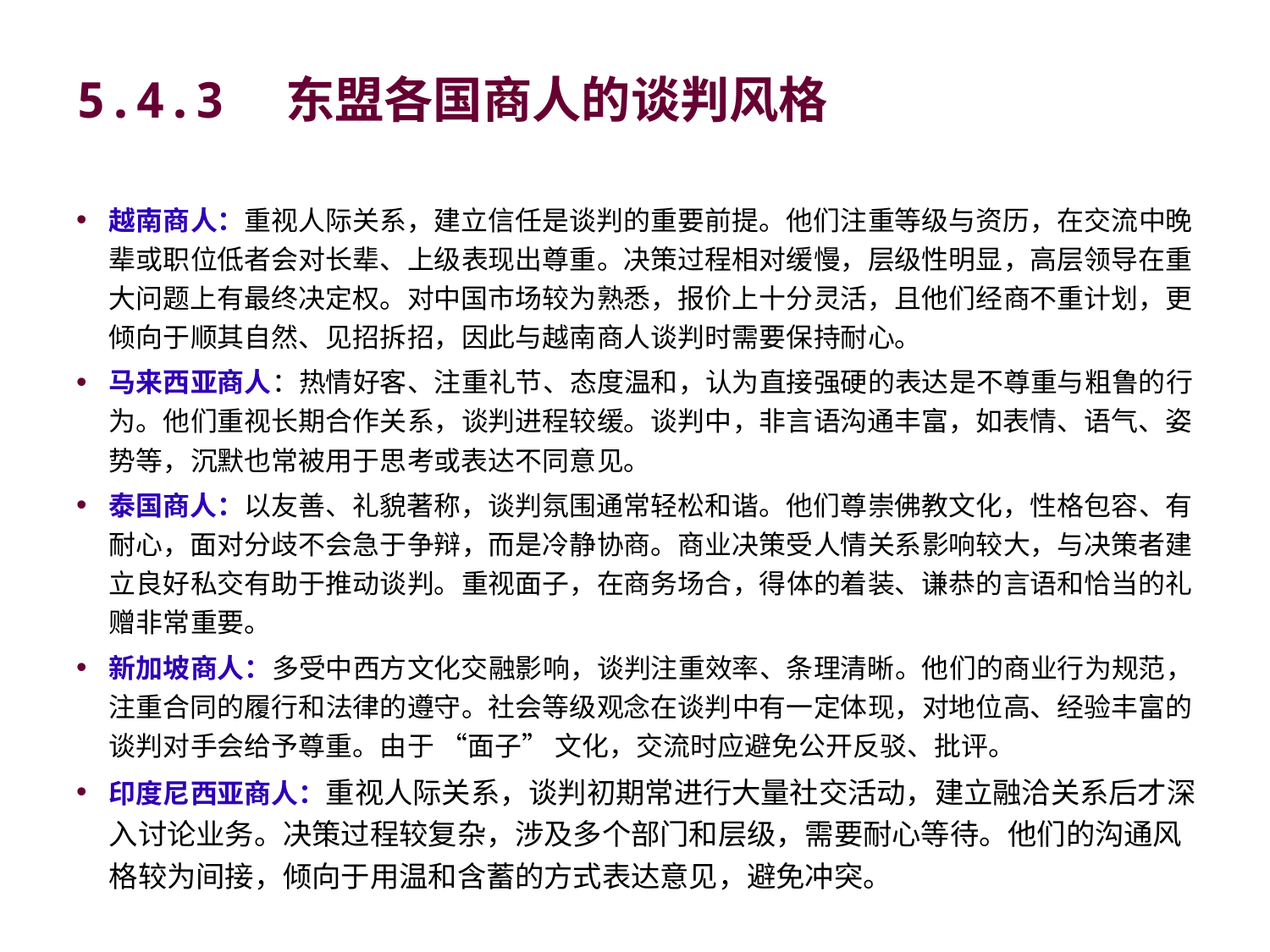

# 5.4.3　东盟各国商人的谈判风格
越南商人：重视人际关系，建立信任是谈判的重要前提。他们注重等级与资历，在交流中晚辈或职位低者会对长辈、上级表现出尊重。决策过程相对缓慢，层级性明显，高层领导在重大问题上有最终决定权。对中国市场较为熟悉，报价上十分灵活，且他们经商不重计划，更倾向于顺其自然、见招拆招，因此与越南商人谈判时需要保持耐心。
马来西亚商人：热情好客、注重礼节、态度温和，认为直接强硬的表达是不尊重与粗鲁的行为。他们重视长期合作关系，谈判进程较缓。谈判中，非言语沟通丰富，如表情、语气、姿势等，沉默也常被用于思考或表达不同意见。
泰国商人：以友善、礼貌著称，谈判氛围通常轻松和谐。他们尊崇佛教文化，性格包容、有耐心，面对分歧不会急于争辩，而是冷静协商。商业决策受人情关系影响较大，与决策者建立良好私交有助于推动谈判。重视面子，在商务场合，得体的着装、谦恭的言语和恰当的礼赠非常重要。
新加坡商人：多受中西方文化交融影响，谈判注重效率、条理清晰。他们的商业行为规范，注重合同的履行和法律的遵守。社会等级观念在谈判中有一定体现，对地位高、经验丰富的谈判对手会给予尊重。由于 “面子” 文化，交流时应避免公开反驳、批评。
印度尼西亚商人：重视人际关系，谈判初期常进行大量社交活动，建立融洽关系后才深入讨论业务。决策过程较复杂，涉及多个部门和层级，需要耐心等待。他们的沟通风格较为间接，倾向于用温和含蓄的方式表达意见，避免冲突。